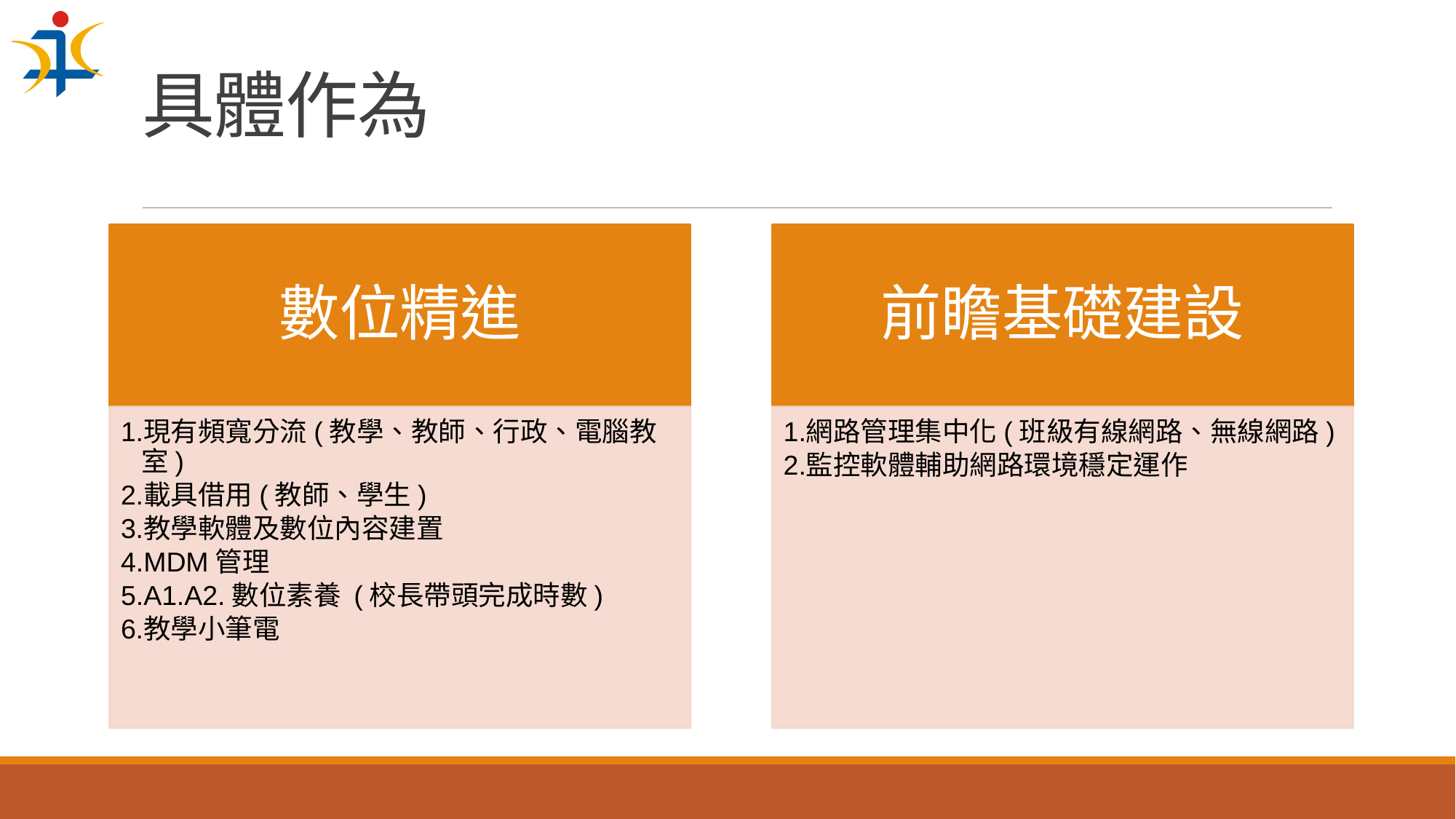

# 具體作為
數位精進
現有頻寬分流(教學、教師、行政、電腦教室)
載具借用(教師、學生)
教學軟體及數位內容建置
MDM管理
A1.A2.數位素養 (校長帶頭完成時數)
教學小筆電
前瞻基礎建設
網路管理集中化(班級有線網路、無線網路)
監控軟體輔助網路環境穩定運作